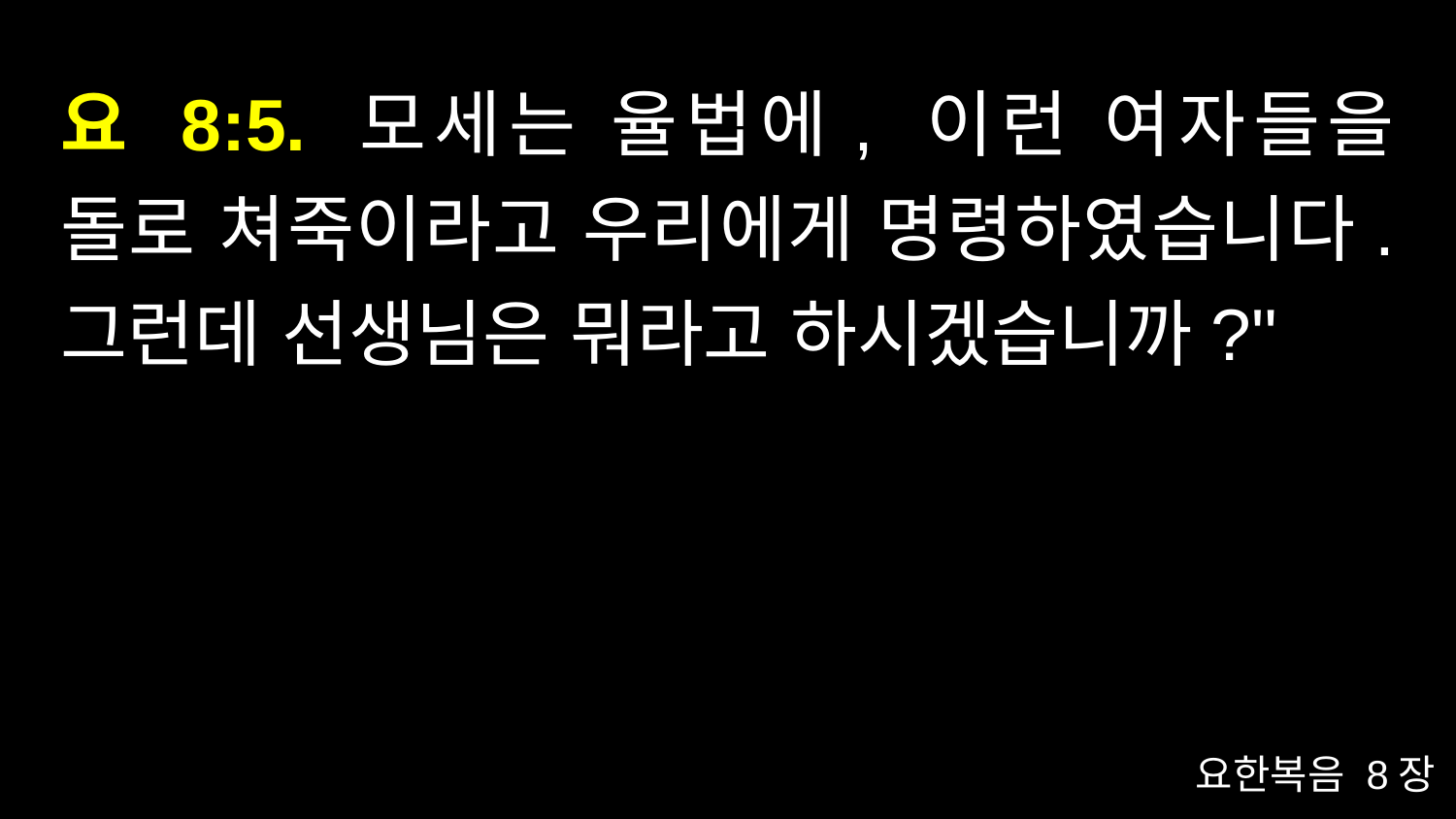

# 요 8:5. 모세는 율법에, 이런 여자들을 돌로 쳐죽이라고 우리에게 명령하였습니다. 그런데 선생님은 뭐라고 하시겠습니까?"
요한복음 8장